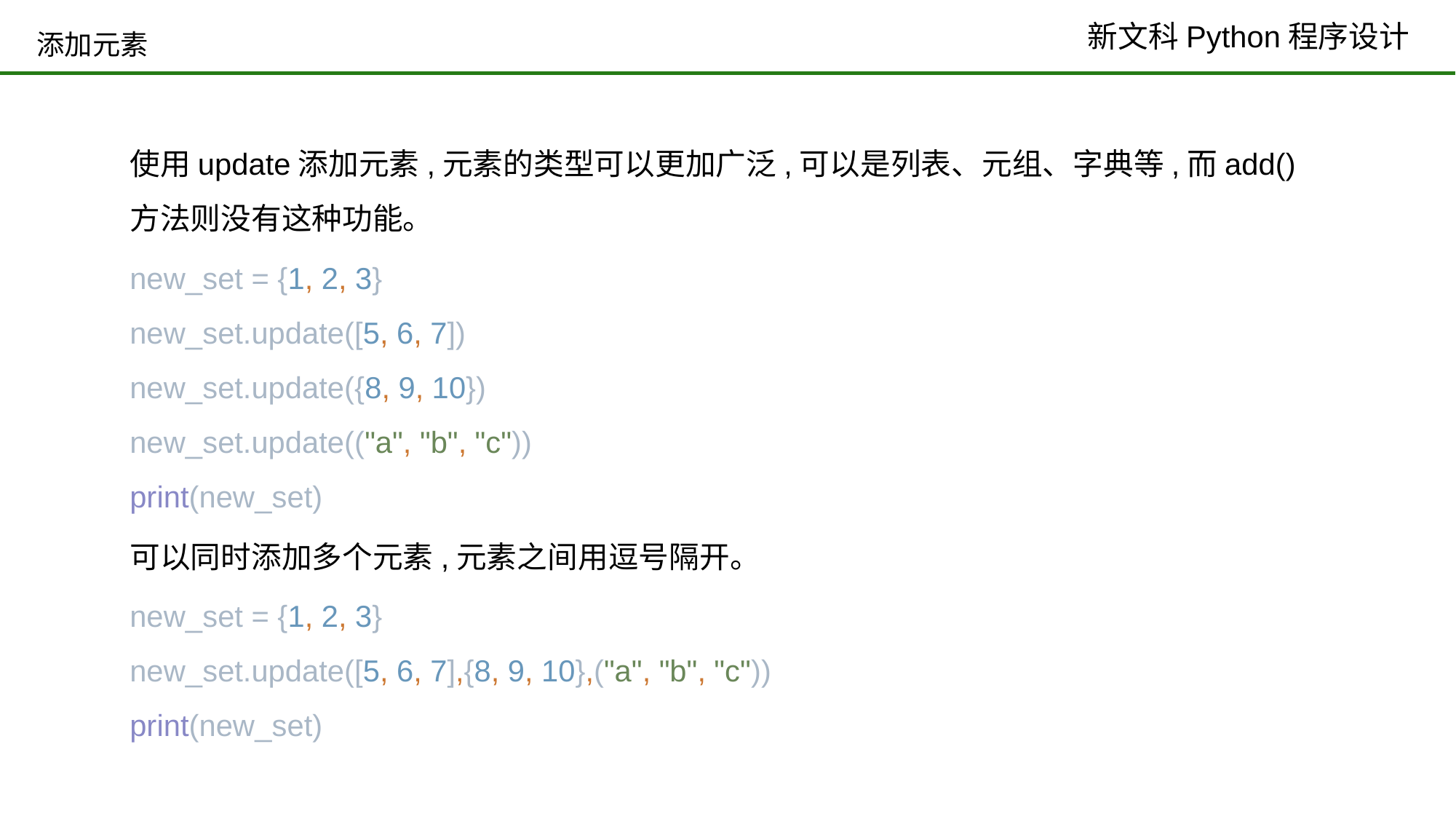

# 添加元素
使用update添加元素,元素的类型可以更加广泛,可以是列表、元组、字典等,而add()方法则没有这种功能。
new_set = {1, 2, 3}
new_set.update([5, 6, 7])
new_set.update({8, 9, 10})
new_set.update(("a", "b", "c"))
print(new_set)
可以同时添加多个元素,元素之间用逗号隔开。
new_set = {1, 2, 3}
new_set.update([5, 6, 7],{8, 9, 10},("a", "b", "c"))
print(new_set)